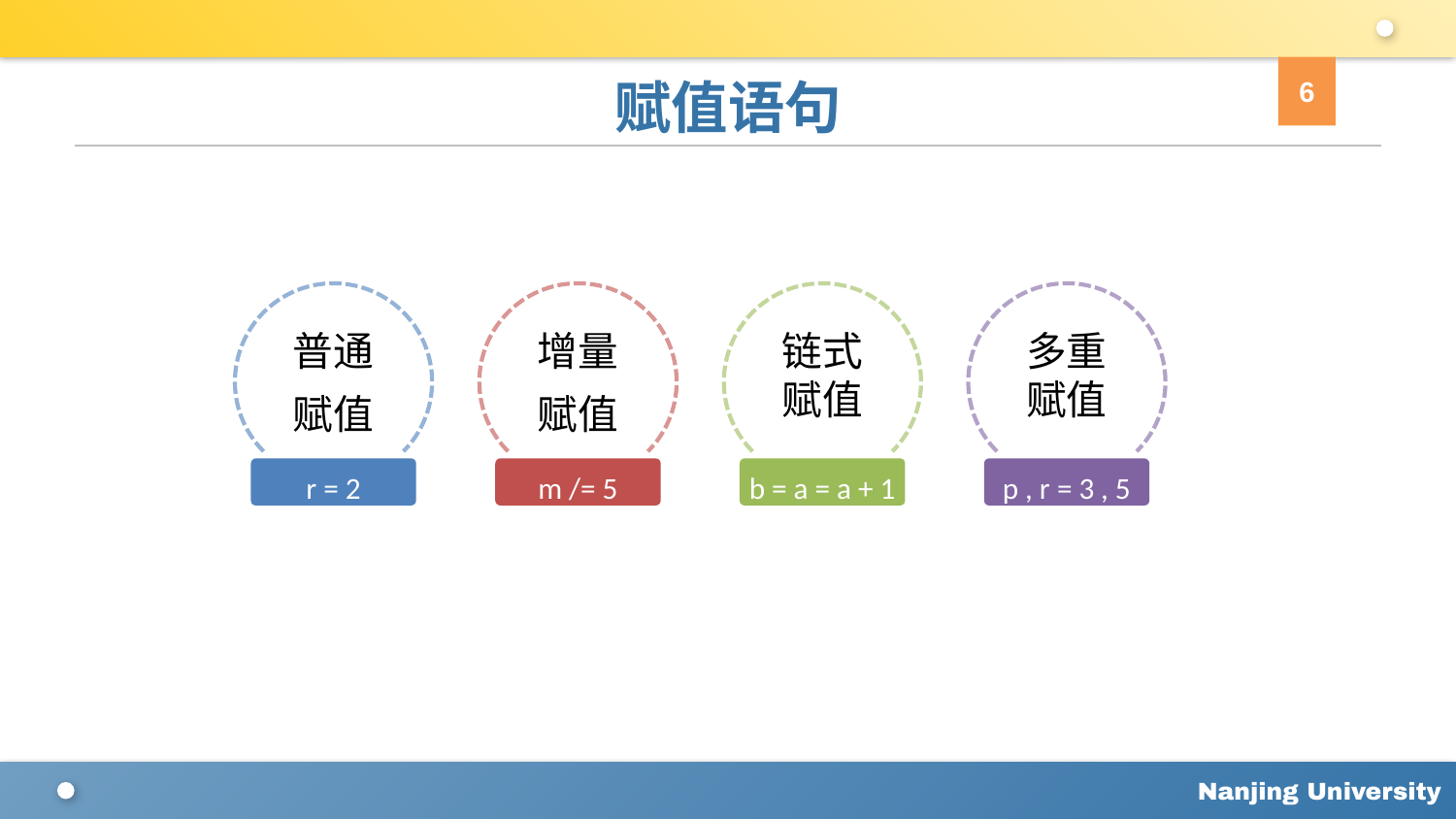

6
# 赋值语句
普通
赋值
增量
赋值
链式
赋值
多重
赋值
r = 2
m /= 5
b = a = a + 1
p , r = 3 , 5